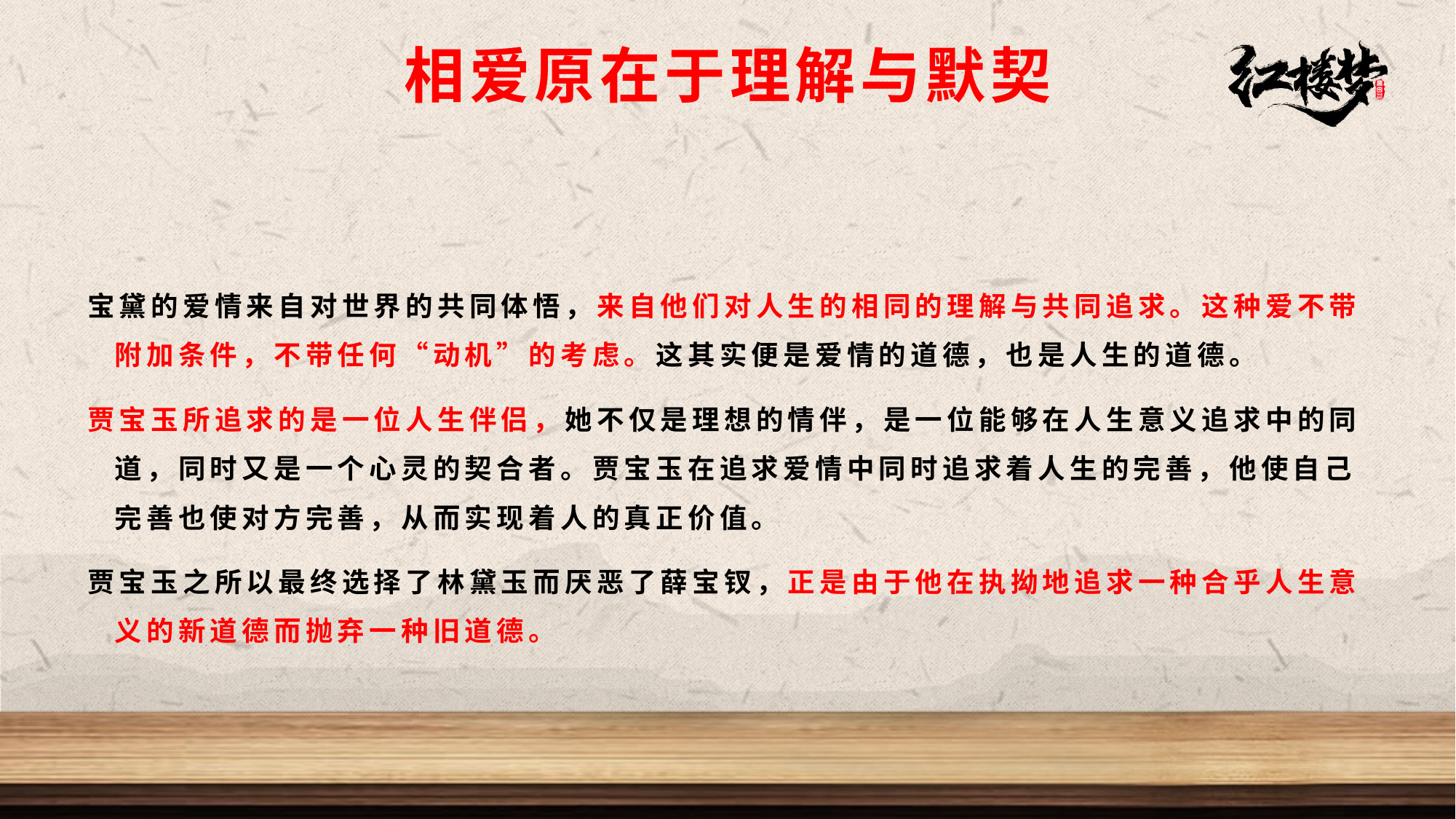

相爱原在于理解与默契
宝黛的爱情来自对世界的共同体悟，来自他们对人生的相同的理解与共同追求。这种爱不带附加条件，不带任何“动机”的考虑。这其实便是爱情的道德，也是人生的道德。
贾宝玉所追求的是一位人生伴侣，她不仅是理想的情伴，是一位能够在人生意义追求中的同道，同时又是一个心灵的契合者。贾宝玉在追求爱情中同时追求着人生的完善，他使自己完善也使对方完善，从而实现着人的真正价值。
贾宝玉之所以最终选择了林黛玉而厌恶了薛宝钗，正是由于他在执拗地追求一种合乎人生意义的新道德而抛弃一种旧道德。